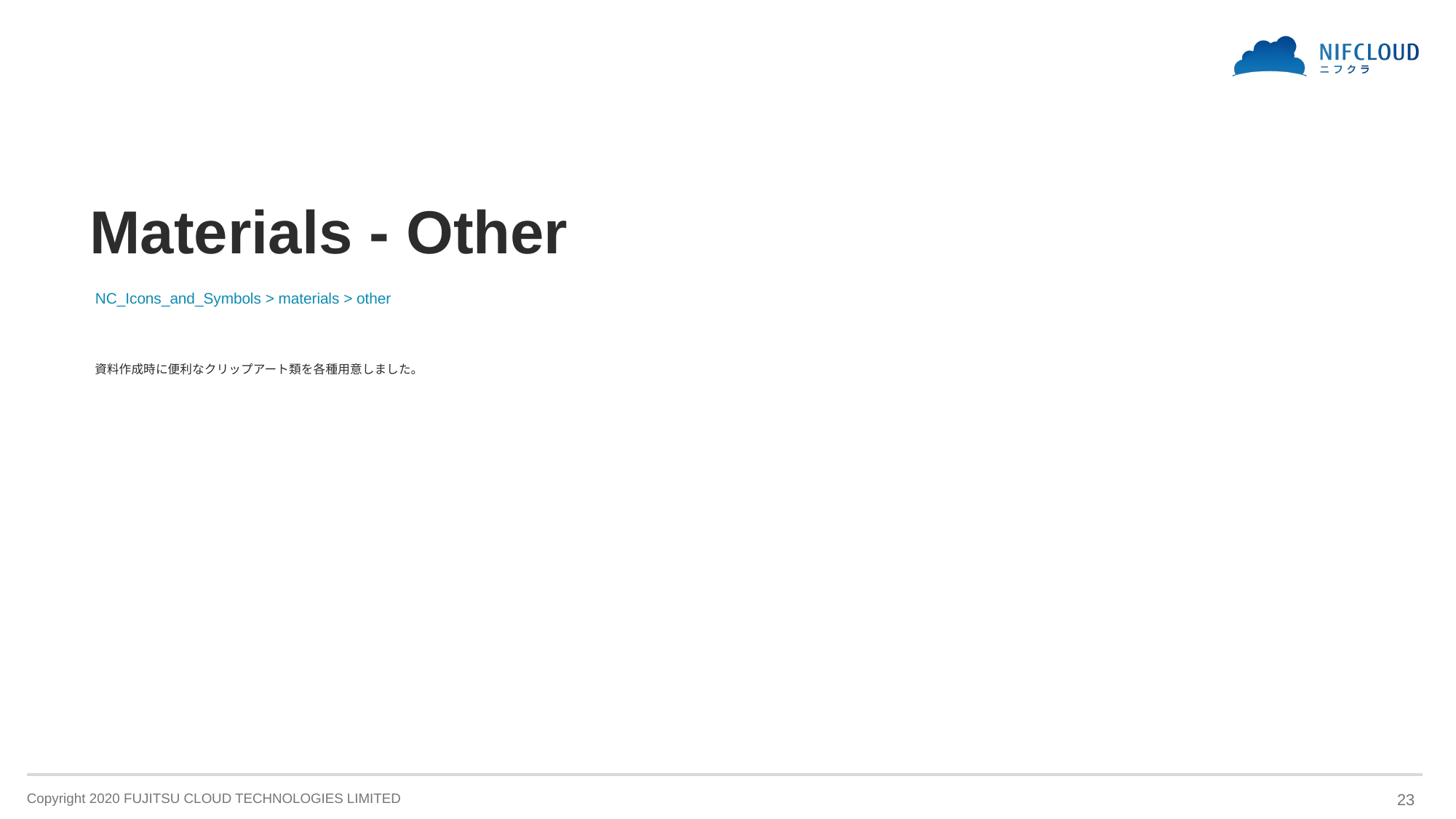

# Materials - Other
NC_Icons_and_Symbols > materials > other
資料作成時に便利なクリップアート類を各種用意しました。
23